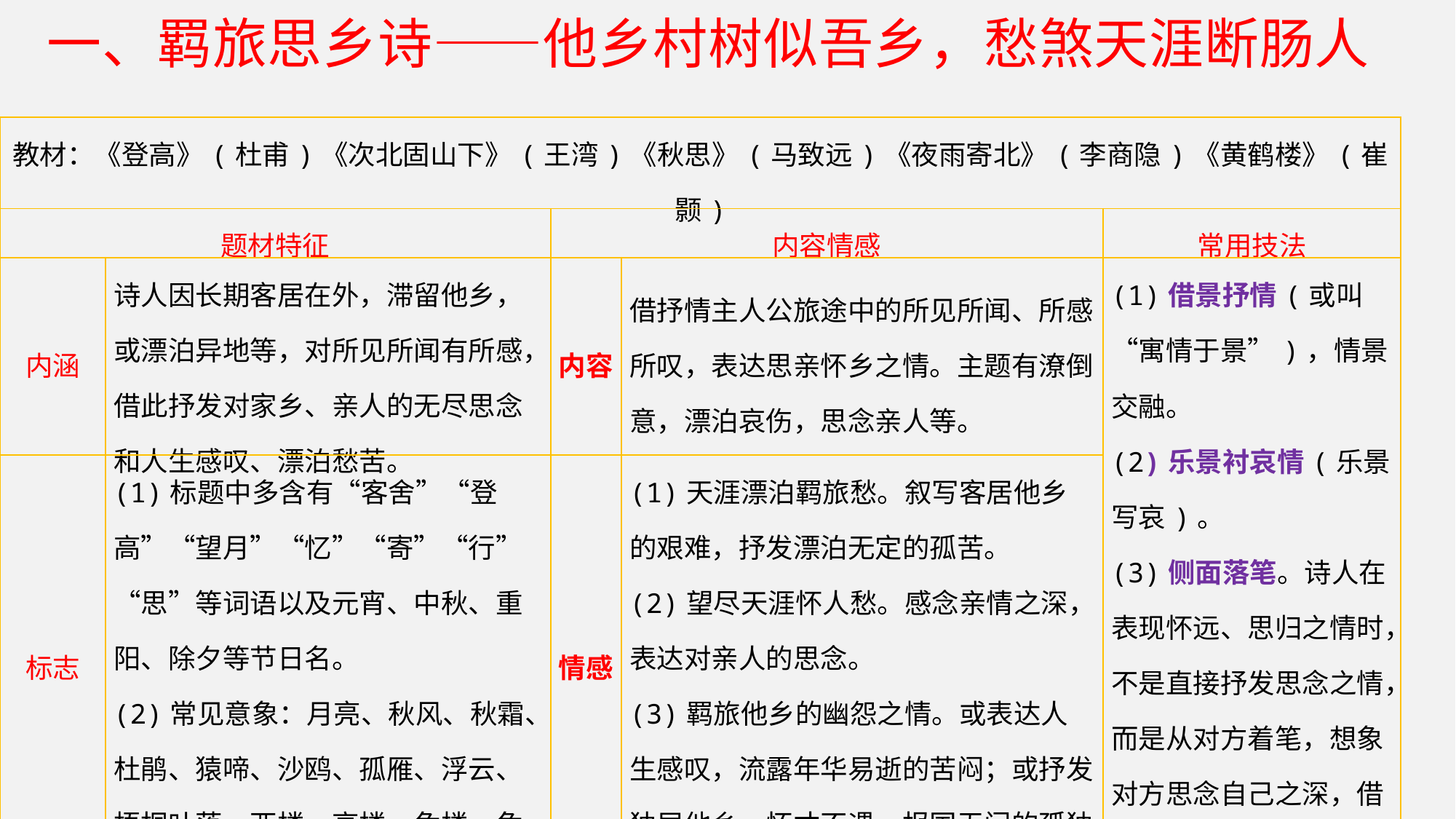

一、羁旅思乡诗——他乡村树似吾乡，愁煞天涯断肠人
| 教材：《登高》(杜甫)《次北固山下》(王湾)《秋思》(马致远)《夜雨寄北》(李商隐)《黄鹤楼》(崔颢) |  |  |  |  |
| --- | --- | --- | --- | --- |
| 题材特征 |  | 内容情感 |  | 常用技法 |
| 内涵 | 诗人因长期客居在外，滞留他乡，或漂泊异地等，对所见所闻有所感，借此抒发对家乡、亲人的无尽思念和人生感叹、漂泊愁苦。 | 内容 | 借抒情主人公旅途中的所见所闻、所感所叹，表达思亲怀乡之情。主题有潦倒意，漂泊哀伤，思念亲人等。 | (1)借景抒情(或叫“寓情于景”)，情景交融。 (2)乐景衬哀情(乐景写哀)。 (3)侧面落笔。诗人在表现怀远、思归之情时，不是直接抒发思念之情，而是从对方着笔，想象对方思念自己之深，借以烘托诗人的苦恨离情。 (4)因梦寄情，虚实结合。 |
| 标志 | (1)标题中多含有“客舍”“登高”“望月”“忆”“寄”“行”“思”等词语以及元宵、中秋、重阳、除夕等节日名。 (2)常见意象：月亮、秋风、秋霜、杜鹃、猿啼、沙鸥、孤雁、浮云、梧桐叶落、西楼、高楼、危楼、危栏等。 | 情感 | (1)天涯漂泊羁旅愁。叙写客居他乡的艰难，抒发漂泊无定的孤苦。 (2)望尽天涯怀人愁。感念亲情之深，表达对亲人的思念。 (3)羁旅他乡的幽怨之情。或表达人生感叹，流露年华易逝的苦闷；或抒发独居他乡，怀才不遇，报国无门的孤独寂寞、幽怨愤慨之情。 |  |